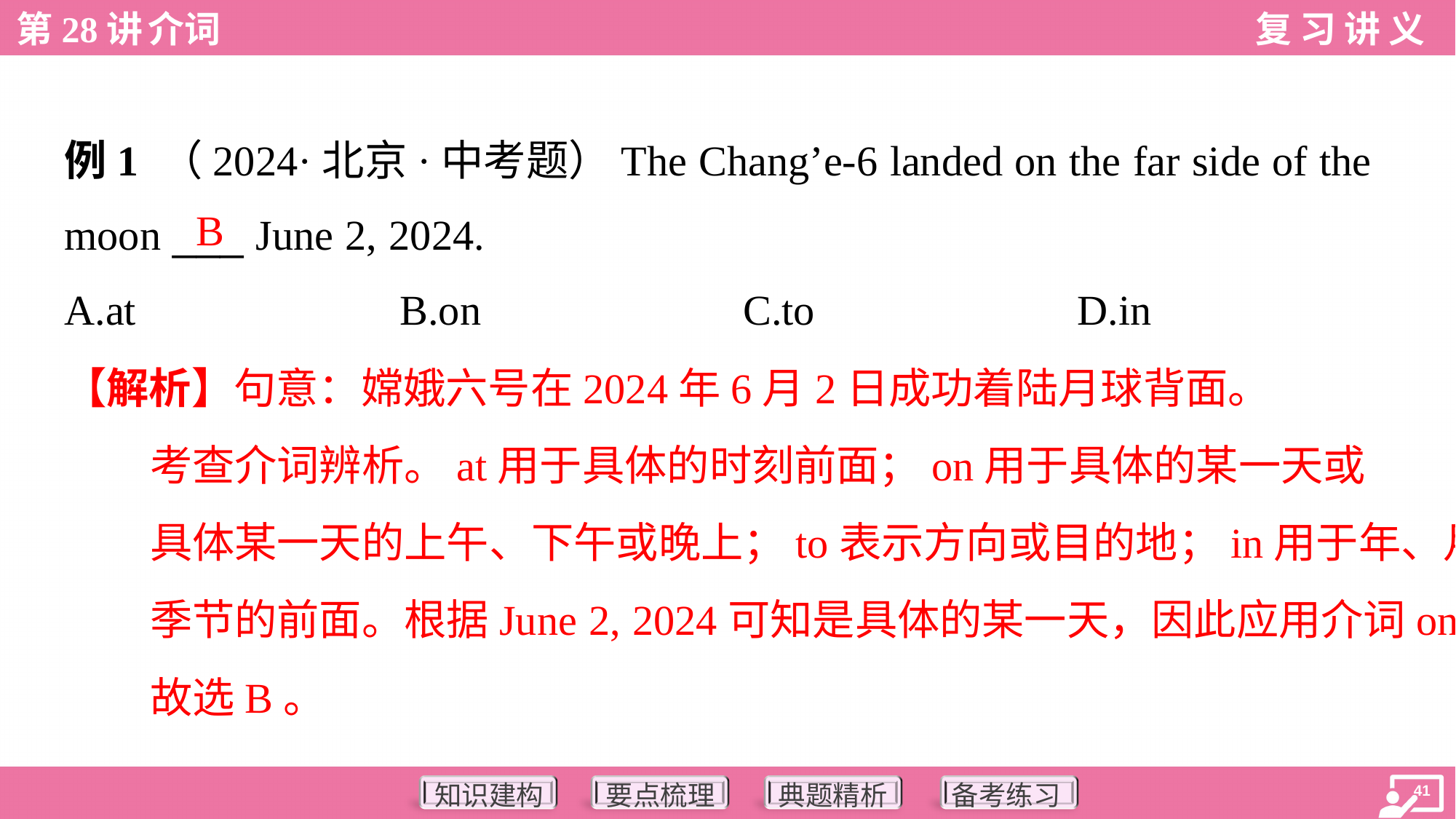

例1 （2024·北京·中考题）The Chang’e-6 landed on the far side of the
moon ___ June 2, 2024.
B
A.at	B.on	C.to	D.in
【解析】句意：嫦娥六号在2024年6月2日成功着陆月球背面。
考查介词辨析。at用于具体的时刻前面；on用于具体的某一天或
具体某一天的上午、下午或晚上；to表示方向或目的地；in用于年、月、
季节的前面。根据June 2, 2024可知是具体的某一天，因此应用介词on，
故选B。